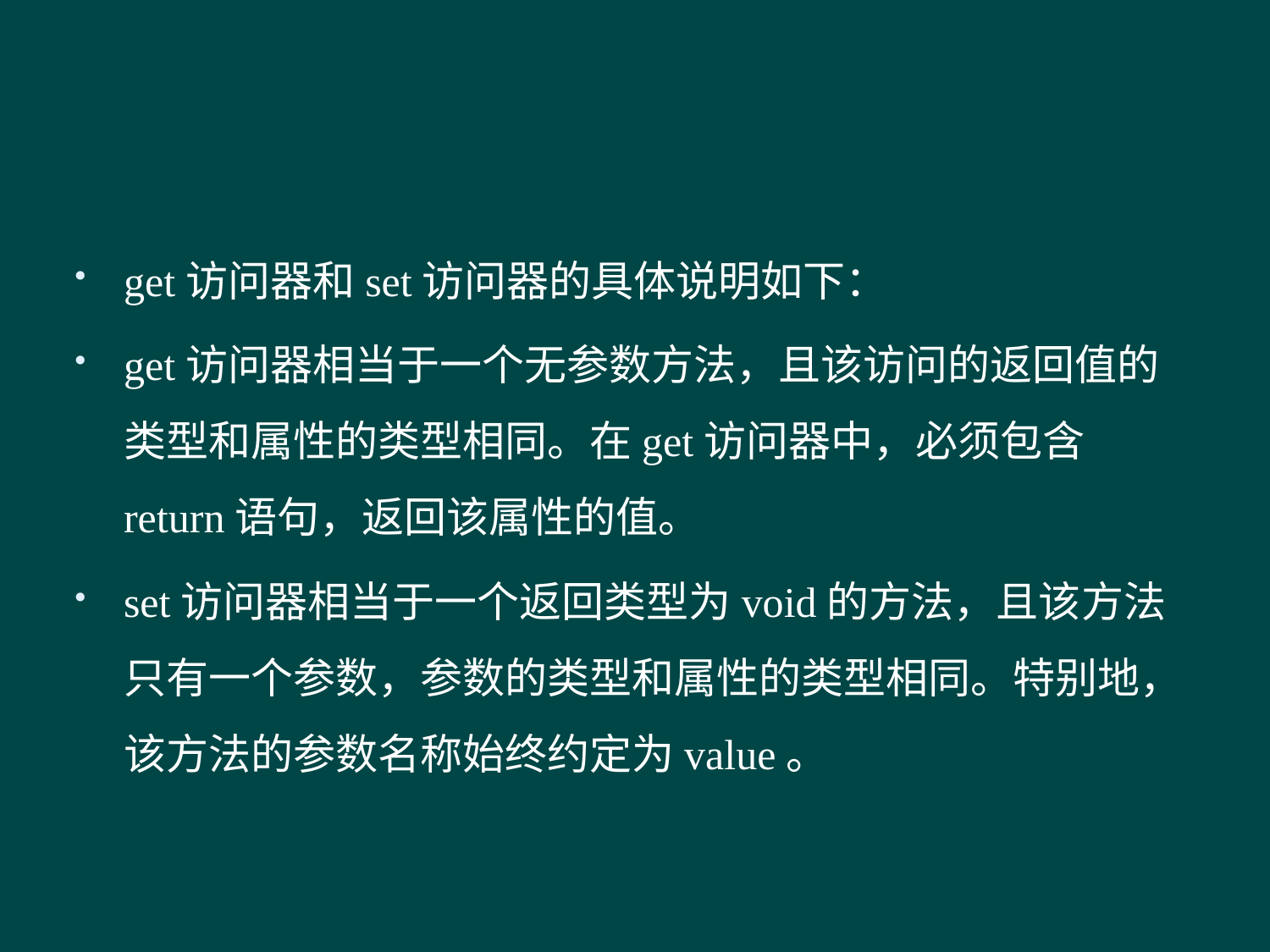

#
get访问器和set访问器的具体说明如下：
get访问器相当于一个无参数方法，且该访问的返回值的类型和属性的类型相同。在get访问器中，必须包含return语句，返回该属性的值。
set访问器相当于一个返回类型为void的方法，且该方法只有一个参数，参数的类型和属性的类型相同。特别地，该方法的参数名称始终约定为value。